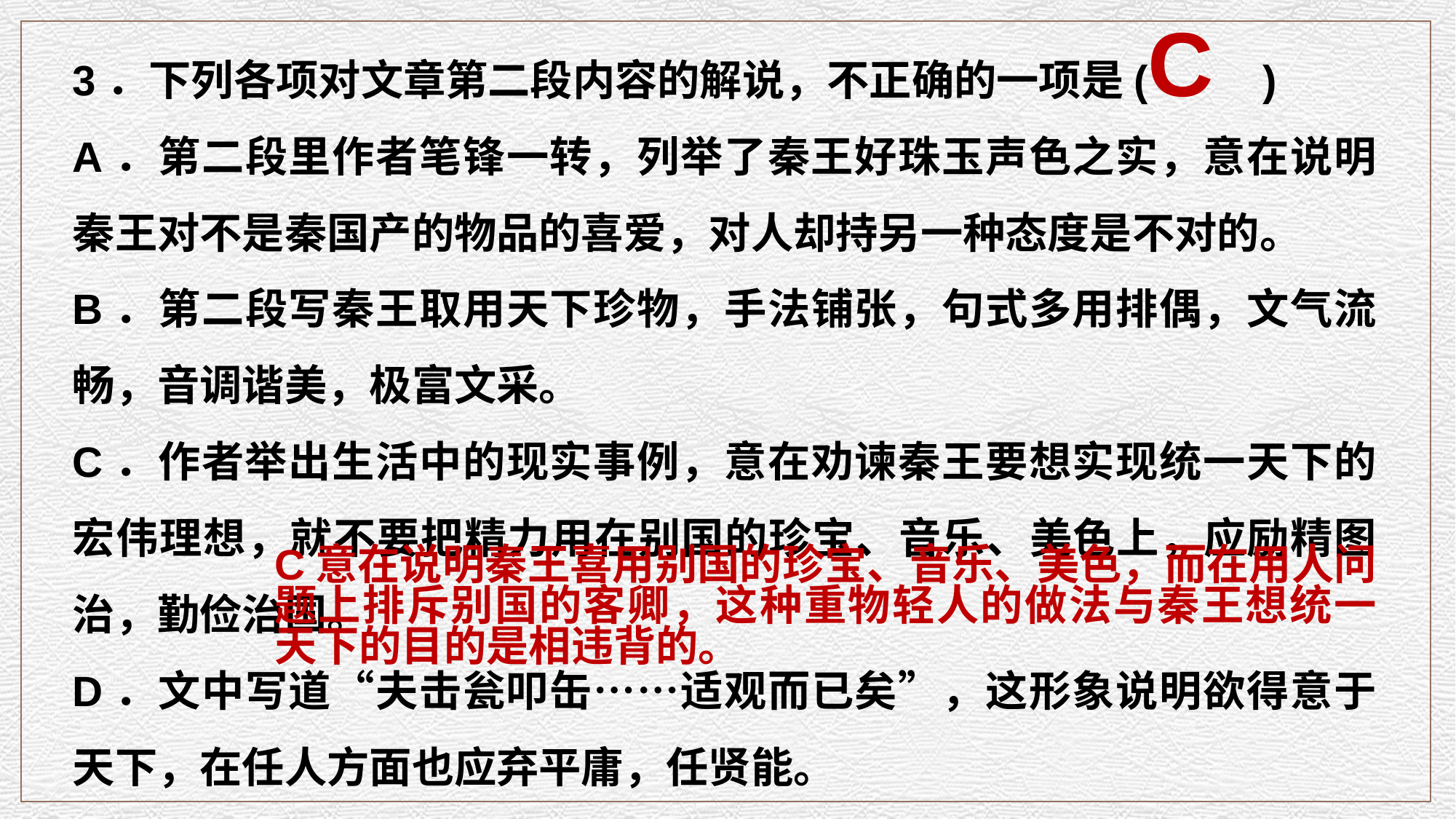

C
3．下列各项对文章第二段内容的解说，不正确的一项是(　　 )
A．第二段里作者笔锋一转，列举了秦王好珠玉声色之实，意在说明秦王对不是秦国产的物品的喜爱，对人却持另一种态度是不对的。
B．第二段写秦王取用天下珍物，手法铺张，句式多用排偶，文气流畅，音调谐美，极富文采。
C．作者举出生活中的现实事例，意在劝谏秦王要想实现统一天下的宏伟理想，就不要把精力用在别国的珍宝、音乐、美色上，应励精图治，勤俭治国。
D．文中写道“夫击瓮叩缶……适观而已矣”，这形象说明欲得意于天下，在任人方面也应弃平庸，任贤能。
C意在说明秦王喜用别国的珍宝、音乐、美色，而在用人问题上排斥别国的客卿，这种重物轻人的做法与秦王想统一天下的目的是相违背的。